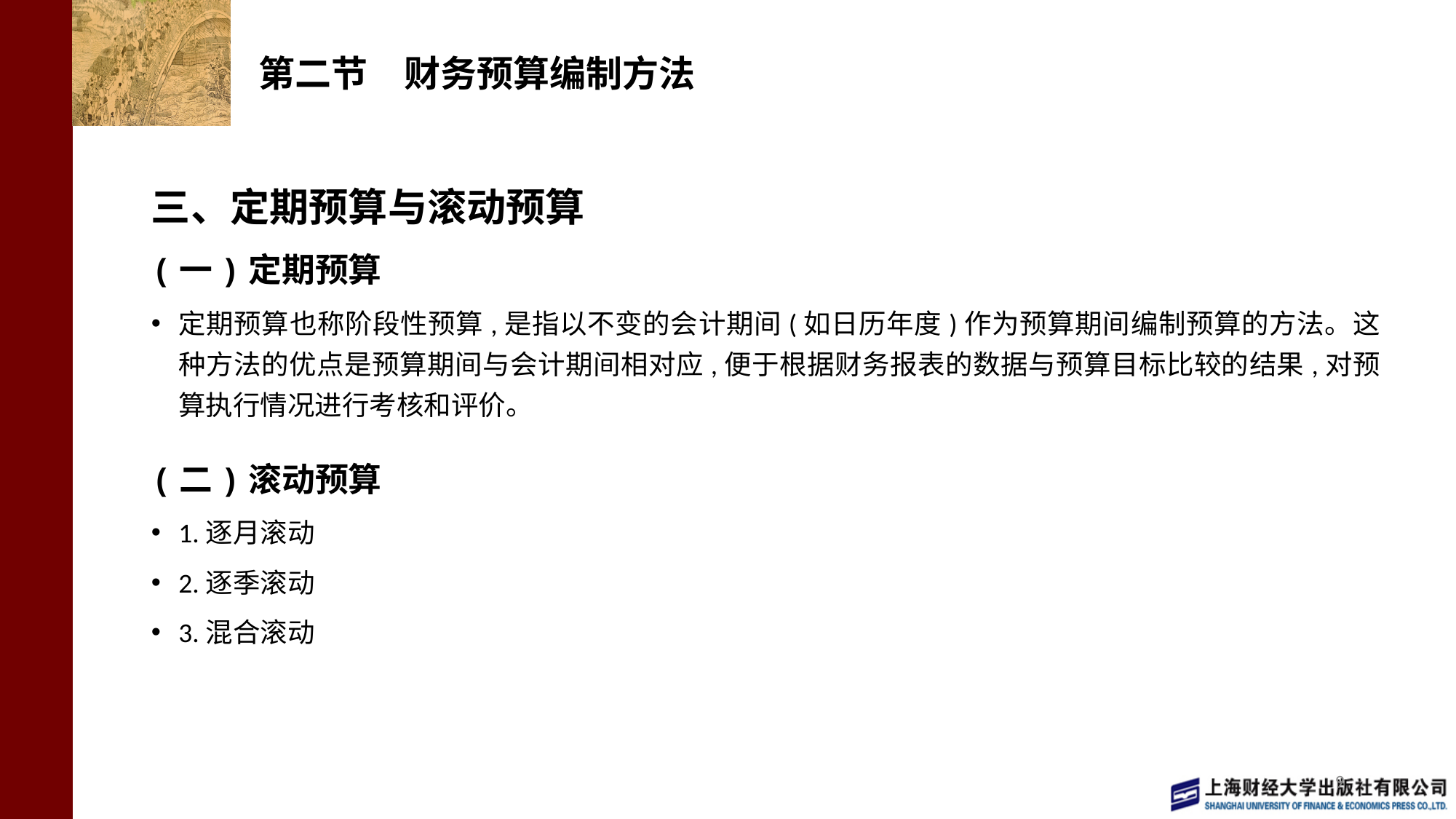

# 第二节　财务预算编制方法
三、定期预算与滚动预算
(一)定期预算
定期预算也称阶段性预算,是指以不变的会计期间(如日历年度)作为预算期间编制预算的方法。这种方法的优点是预算期间与会计期间相对应,便于根据财务报表的数据与预算目标比较的结果,对预算执行情况进行考核和评价。
(二)滚动预算
1.逐月滚动
2.逐季滚动
3.混合滚动

9